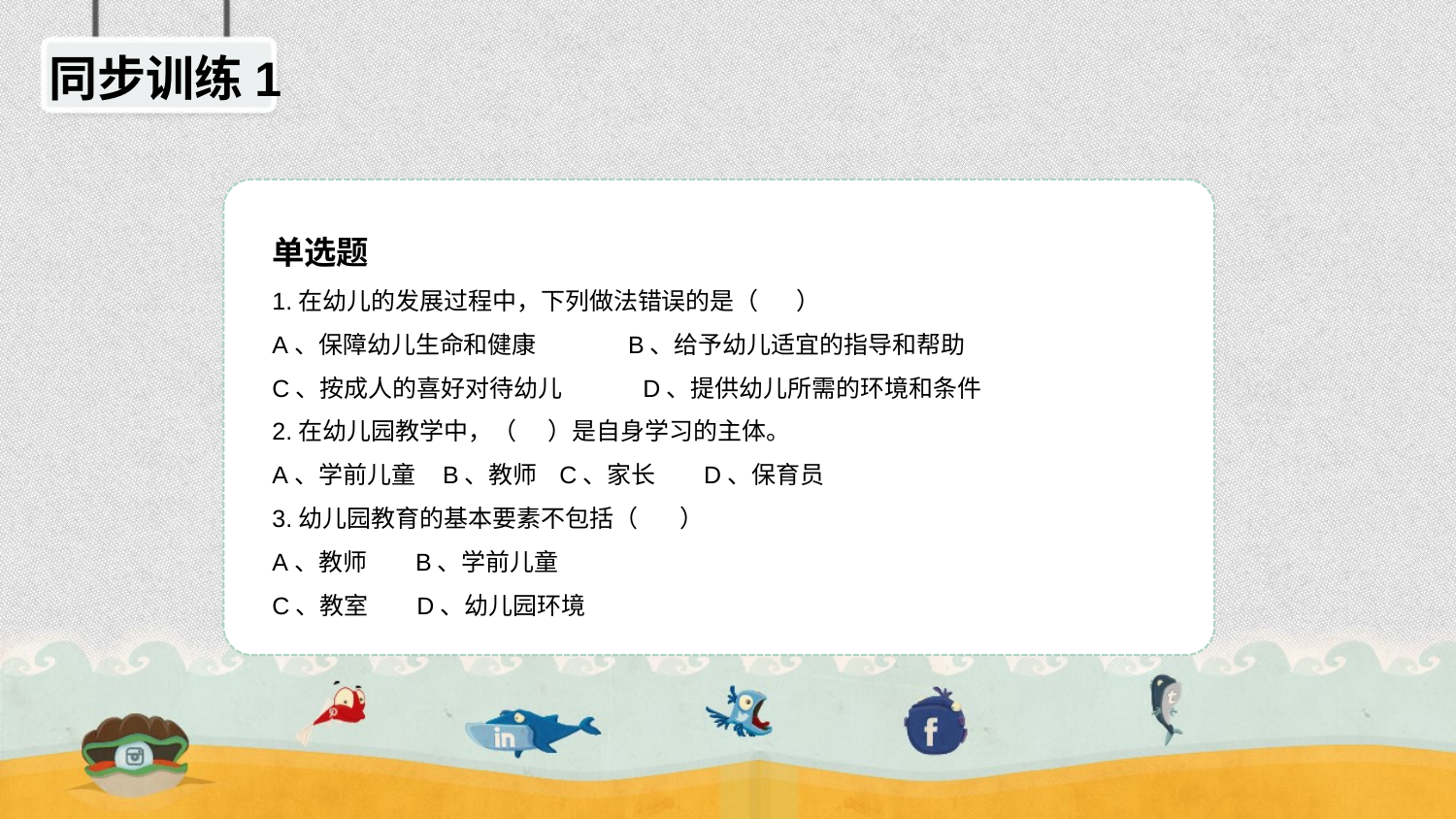

同步训练1

单选题
1.在幼儿的发展过程中，下列做法错误的是（       ）
A、保障幼儿生命和健康                B、给予幼儿适宜的指导和帮助
C、按成人的喜好对待幼儿              D、提供幼儿所需的环境和条件
2.在幼儿园教学中，（      ）是自身学习的主体。
A、学前儿童    B、教师   C、家长        D、保育员
3.幼儿园教育的基本要素不包括（        ）
A、教师        B、学前儿童
C、教室        D、幼儿园环境